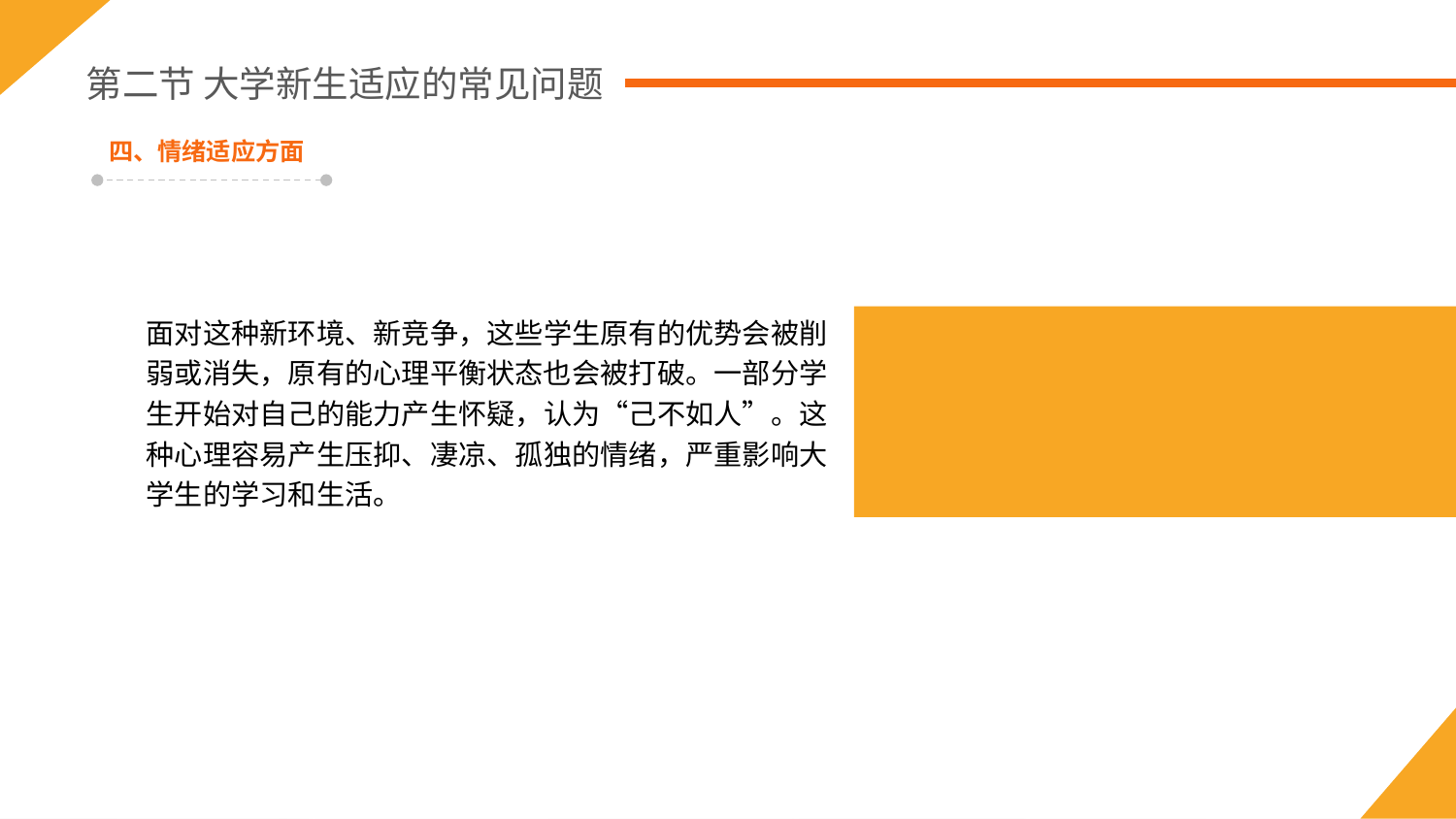

第二节 大学新生适应的常见问题
四、情绪适应方面
面对这种新环境、新竞争，这些学生原有的优势会被削弱或消失，原有的心理平衡状态也会被打破。一部分学生开始对自己的能力产生怀疑，认为“己不如人”。这种心理容易产生压抑、凄凉、孤独的情绪，严重影响大学生的学习和生活。